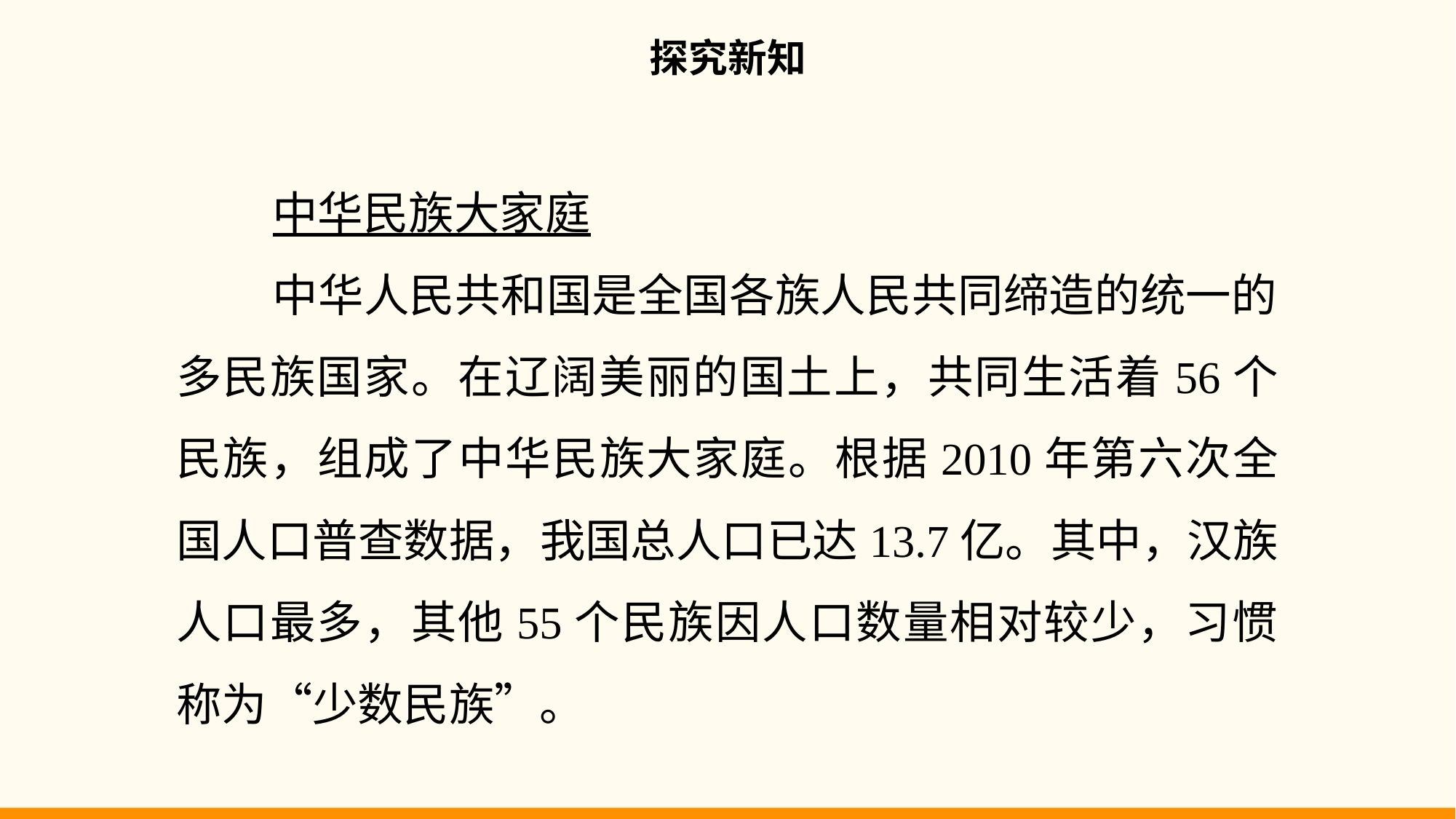

# 探究新知
https://www.ypppt.com/
中华民族大家庭
中华人民共和国是全国各族人民共同缔造的统一的多民族国家。在辽阔美丽的国土上，共同生活着56个民族，组成了中华民族大家庭。根据2010年第六次全国人口普查数据，我国总人口已达13.7亿。其中，汉族人口最多，其他55个民族因人口数量相对较少，习惯称为“少数民族”。